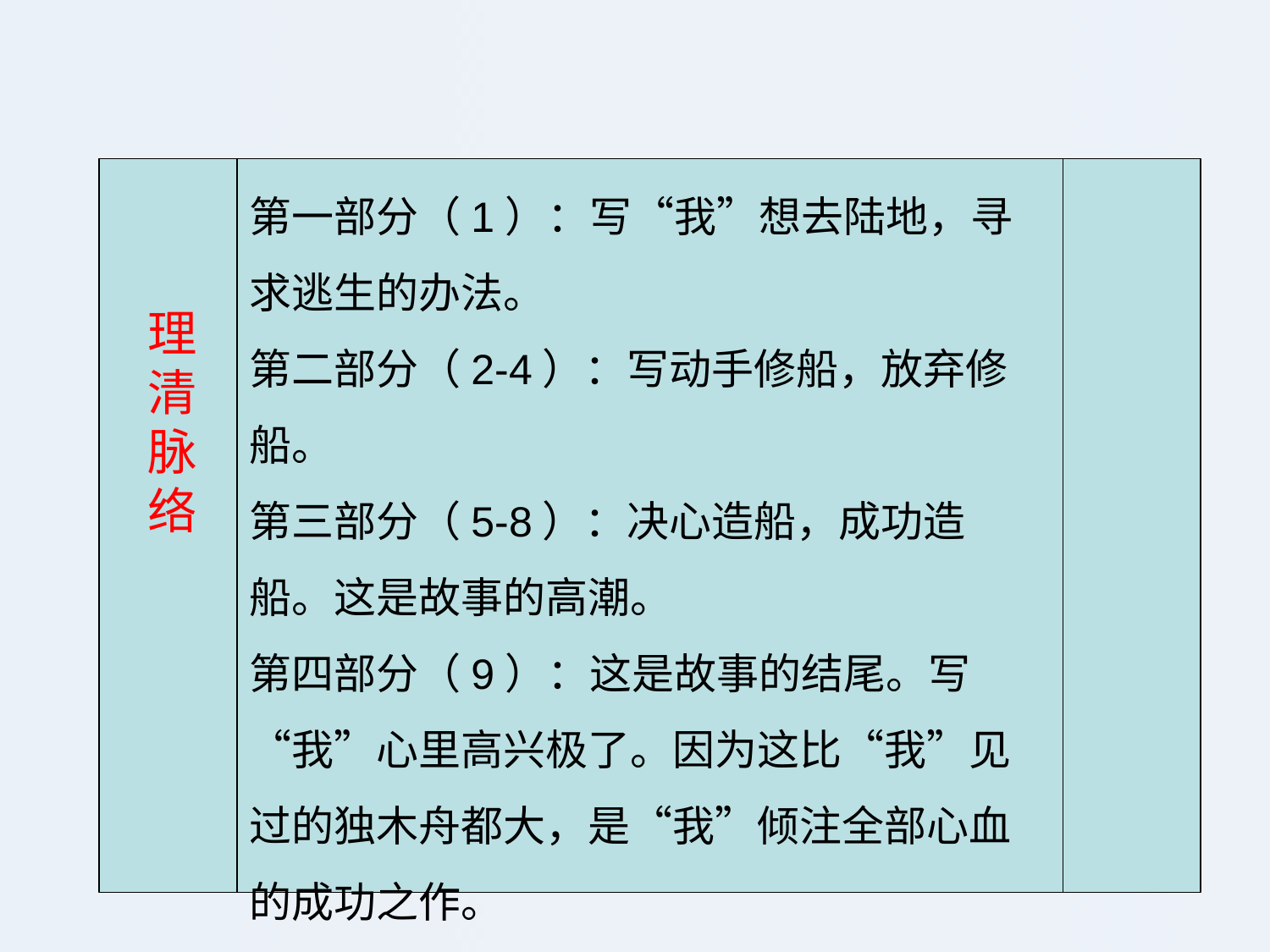

第一部分（1）：写“我”想去陆地，寻求逃生的办法。
第二部分（2-4）：写动手修船，放弃修船。
第三部分（5-8）：决心造船，成功造船。这是故事的高潮。
第四部分（9）：这是故事的结尾。写“我”心里高兴极了。因为这比“我”见过的独木舟都大，是“我”倾注全部心血的成功之作。
理
清
脉
络